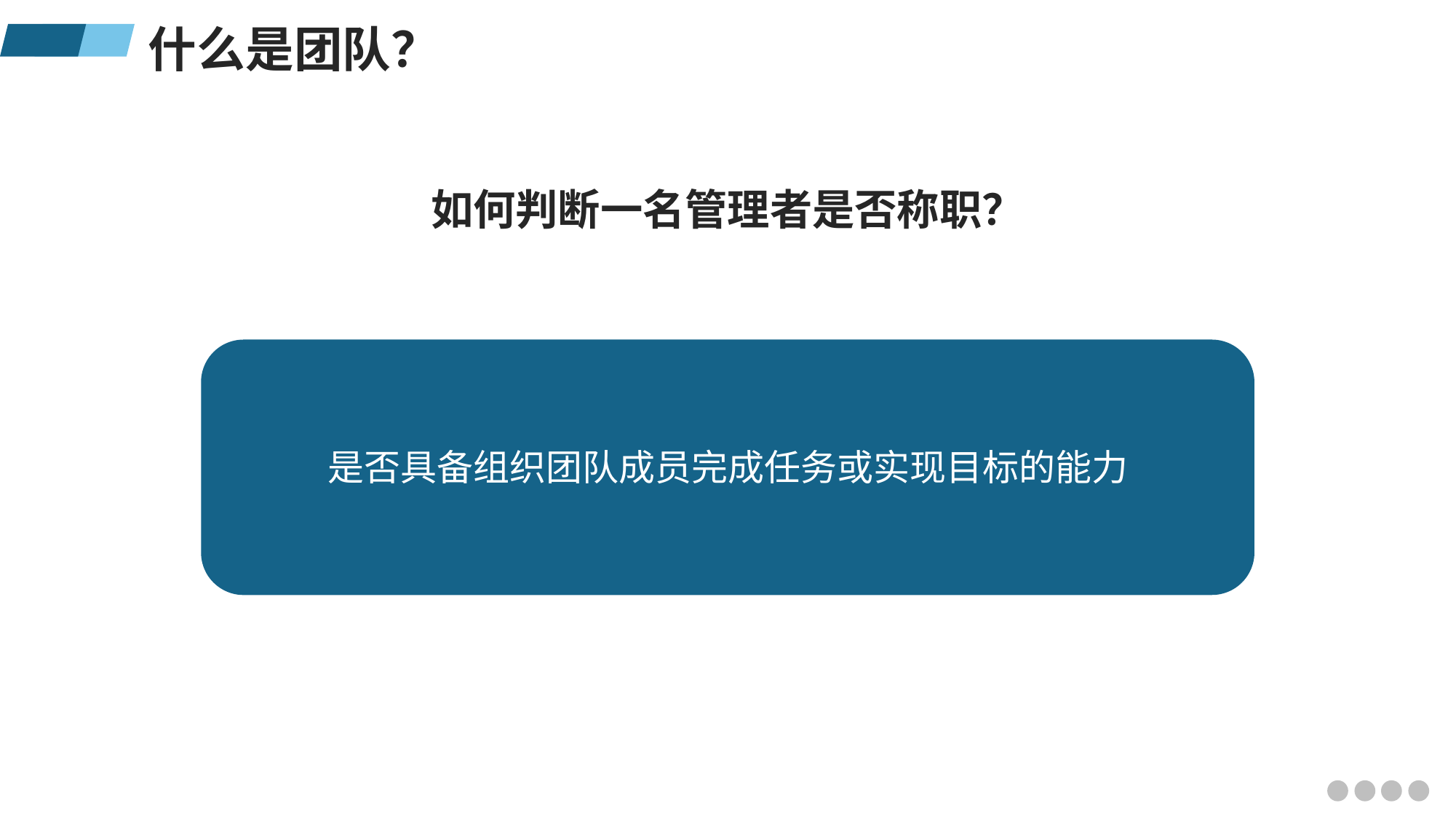

什么是团队？
如何判断一名管理者是否称职？

是否具备组织团队成员完成任务或实现目标的能力